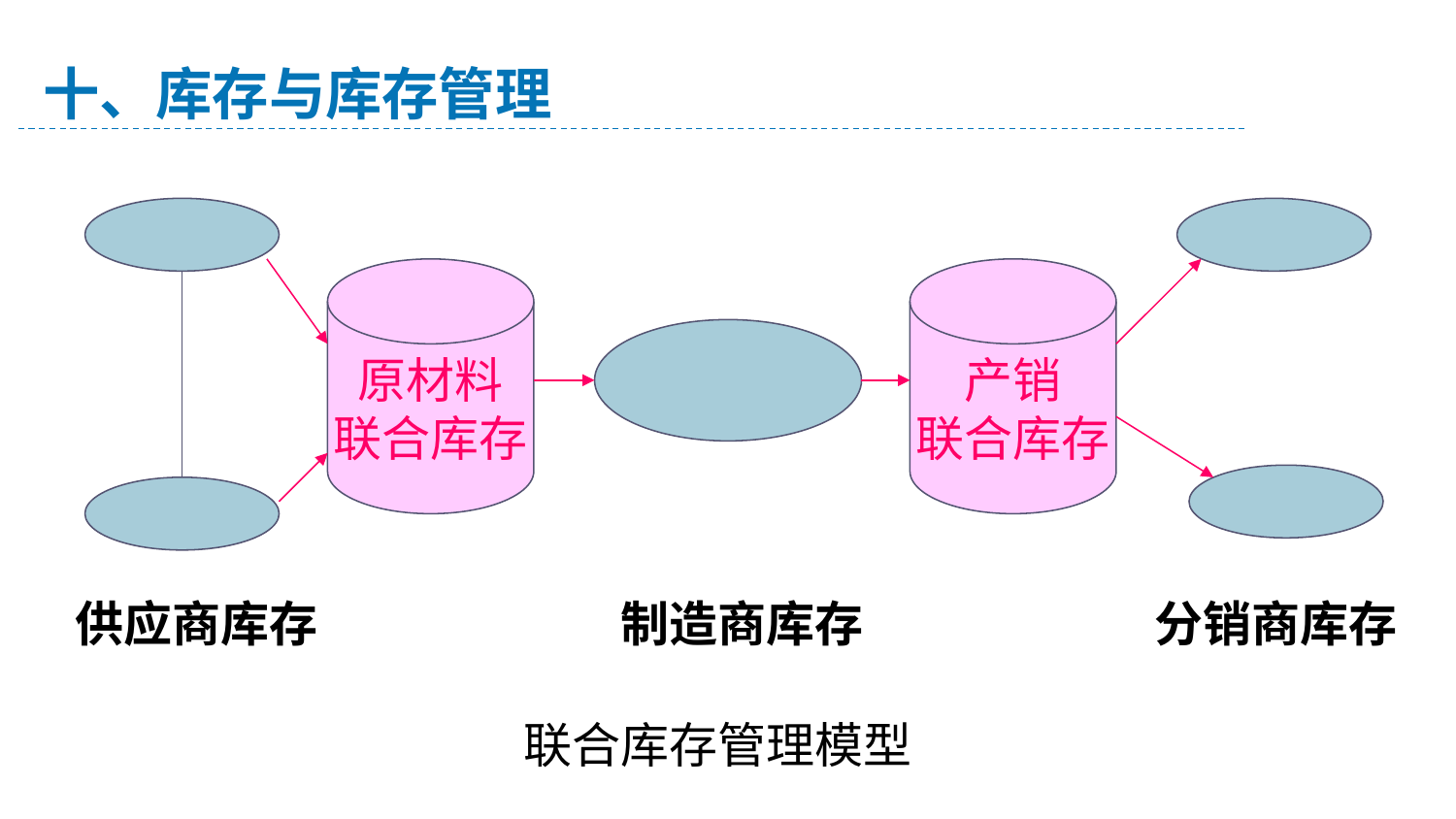

十、库存与库存管理

原材料
联合库存
产销
联合库存

供应商库存
制造商库存
分销商库存
联合库存管理模型